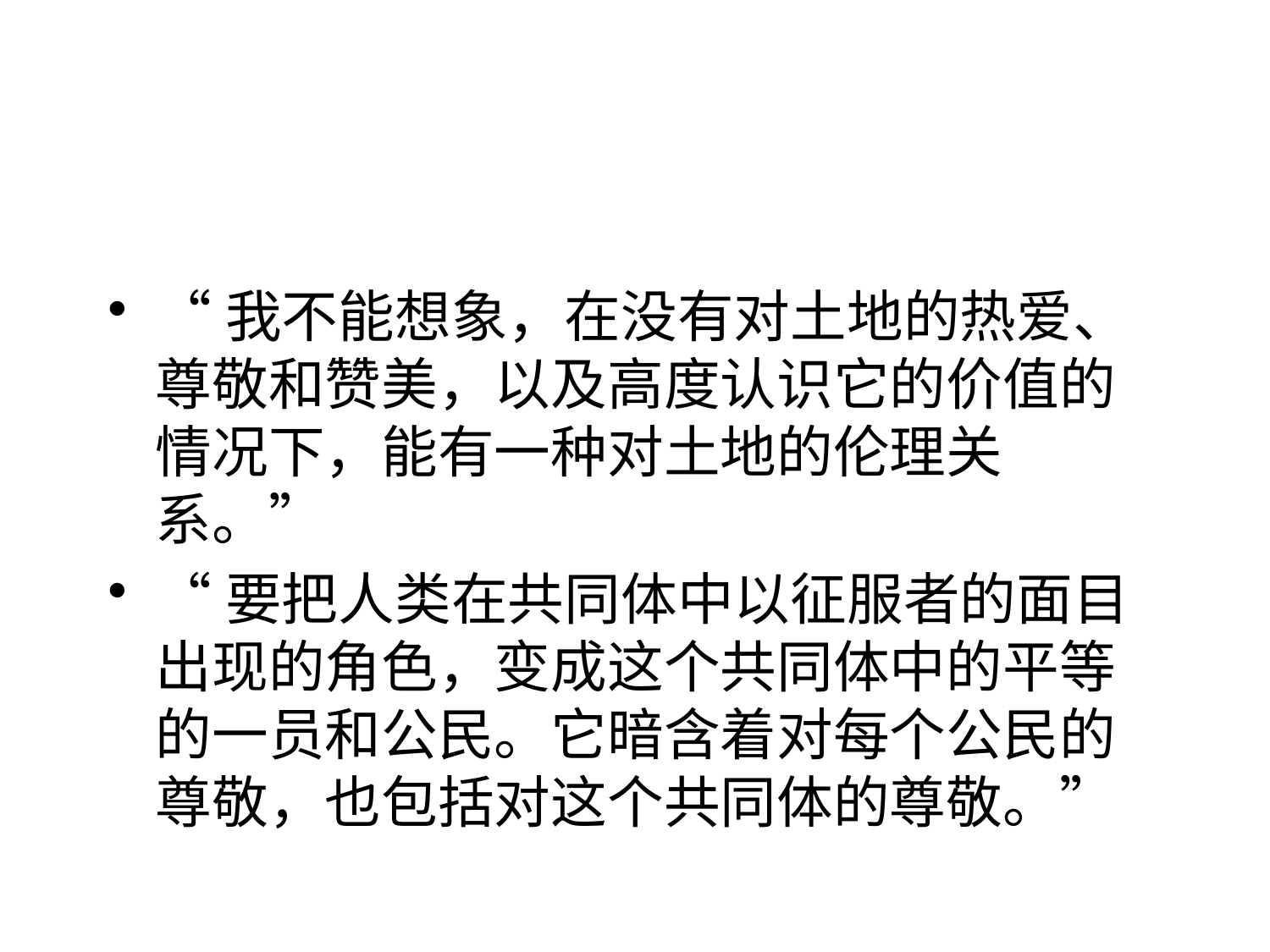

#
“我不能想象，在没有对土地的热爱、尊敬和赞美，以及高度认识它的价值的情况下，能有一种对土地的伦理关系。”
“要把人类在共同体中以征服者的面目出现的角色，变成这个共同体中的平等的一员和公民。它暗含着对每个公民的尊敬，也包括对这个共同体的尊敬。”